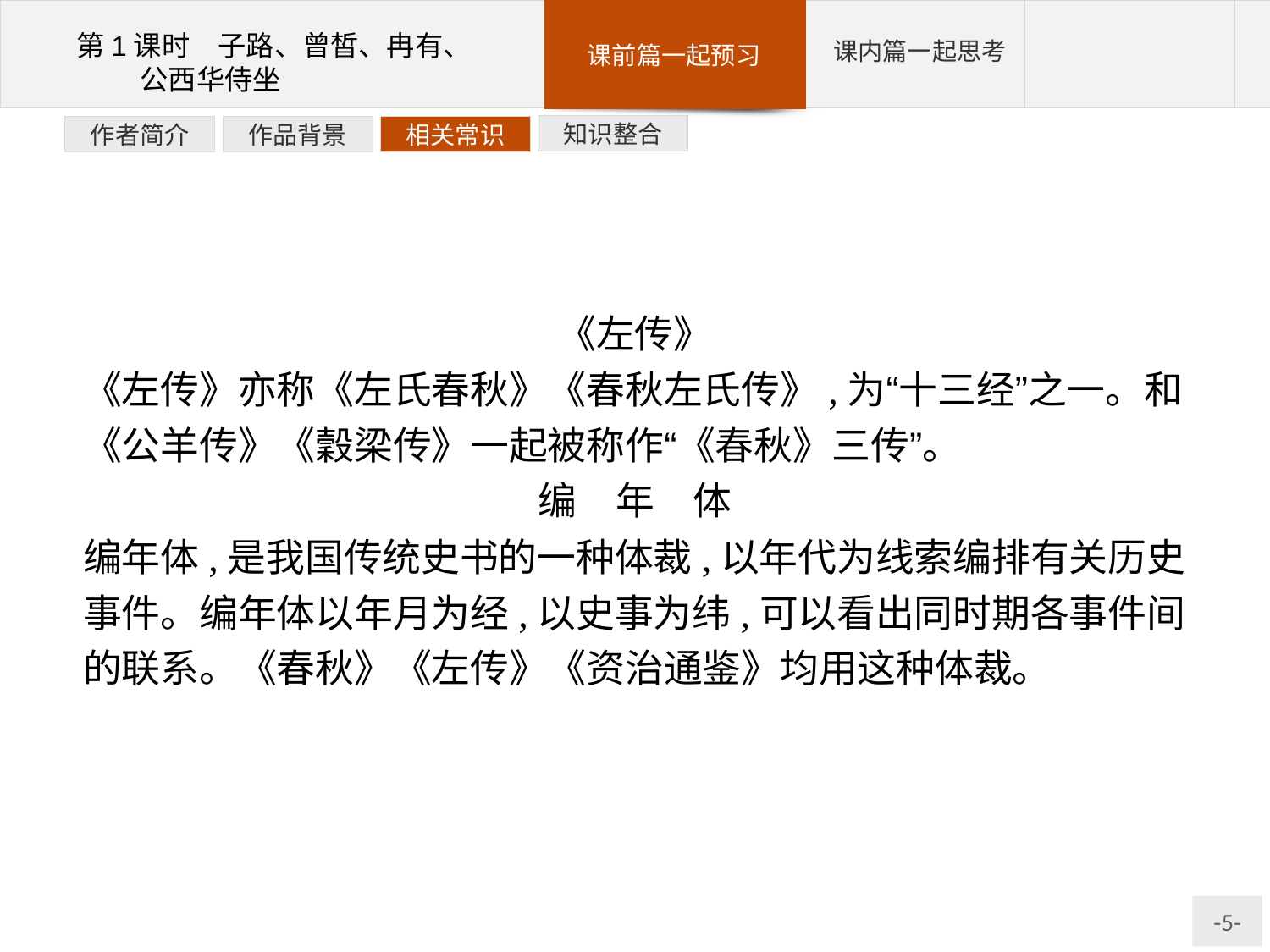

知识整合
相关常识
作品背景
作者简介
《左传》
《左传》亦称《左氏春秋》《春秋左氏传》,为“十三经”之一。和《公羊传》《穀梁传》一起被称作“《春秋》三传”。
编　年　体
编年体,是我国传统史书的一种体裁,以年代为线索编排有关历史事件。编年体以年月为经,以史事为纬,可以看出同时期各事件间的联系。《春秋》《左传》《资治通鉴》均用这种体裁。